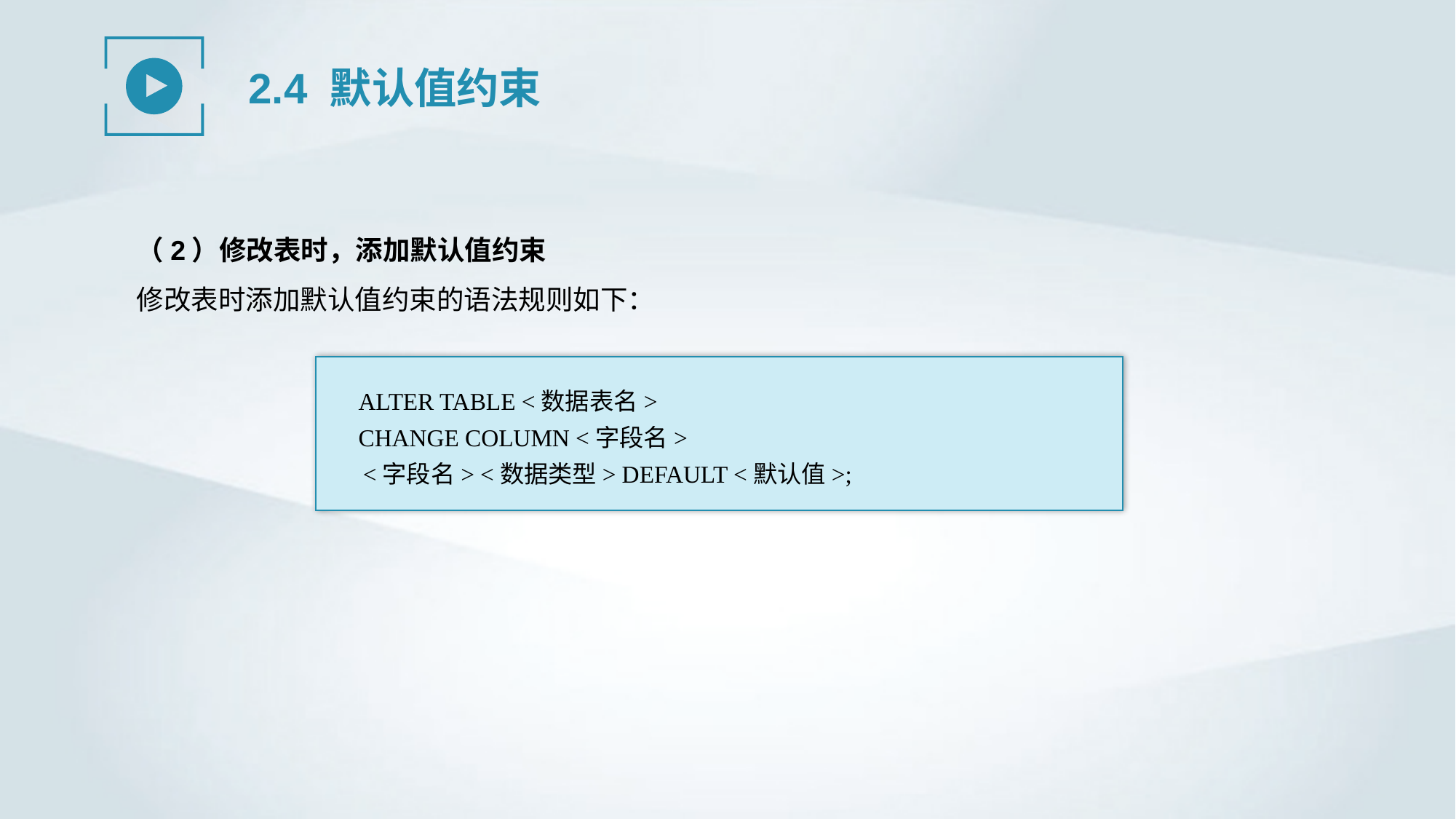

2.4 默认值约束
（2）修改表时，添加默认值约束
修改表时添加默认值约束的语法规则如下：
ALTER TABLE <数据表名>
CHANGE COLUMN <字段名>
<字段名> <数据类型> DEFAULT <默认值>;